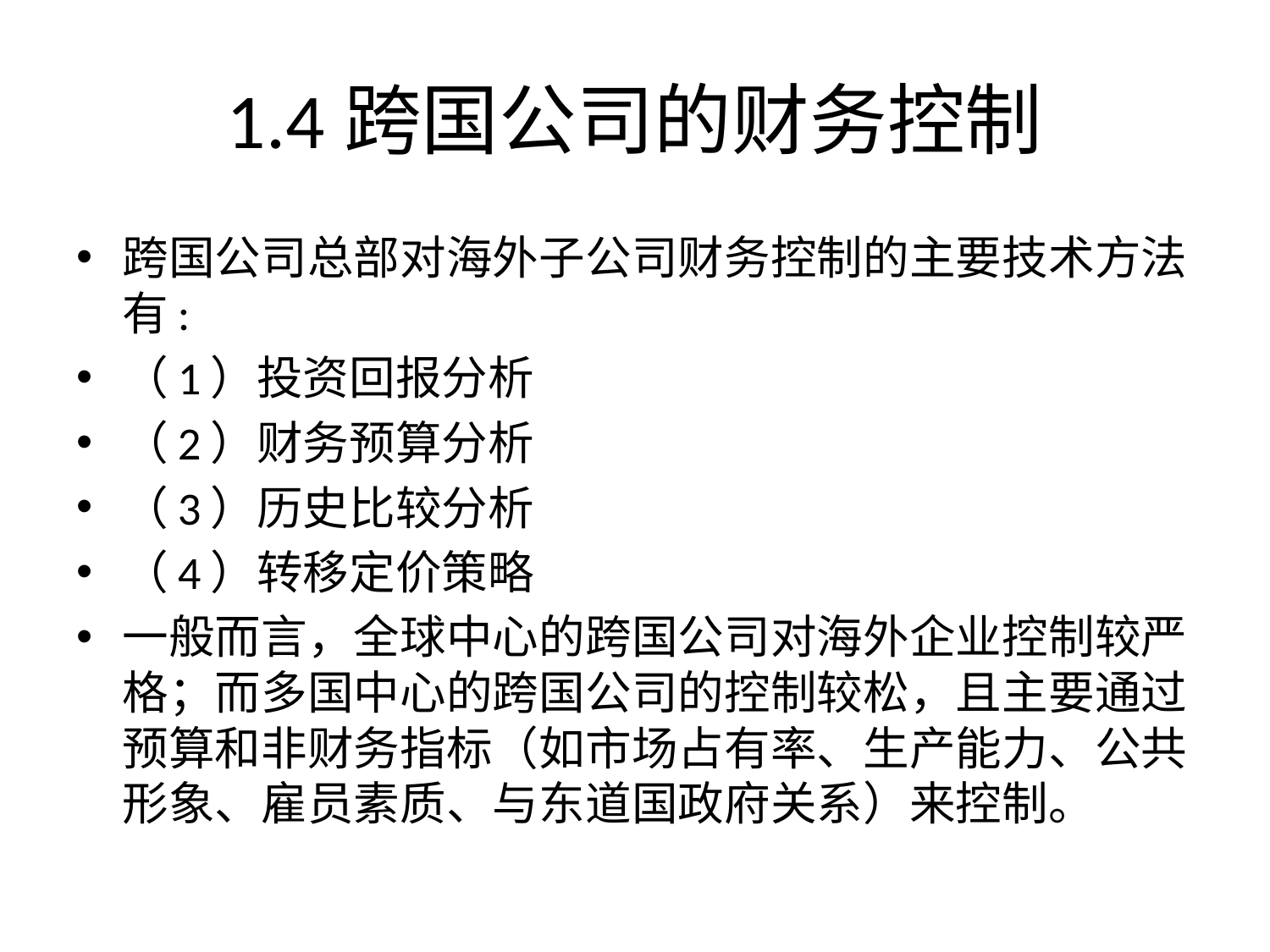

# 1.4跨国公司的财务控制
跨国公司总部对海外子公司财务控制的主要技术方法有:
（1）投资回报分析
（2）财务预算分析
（3）历史比较分析
（4）转移定价策略
一般而言，全球中心的跨国公司对海外企业控制较严格；而多国中心的跨国公司的控制较松，且主要通过预算和非财务指标（如市场占有率、生产能力、公共形象、雇员素质、与东道国政府关系）来控制。